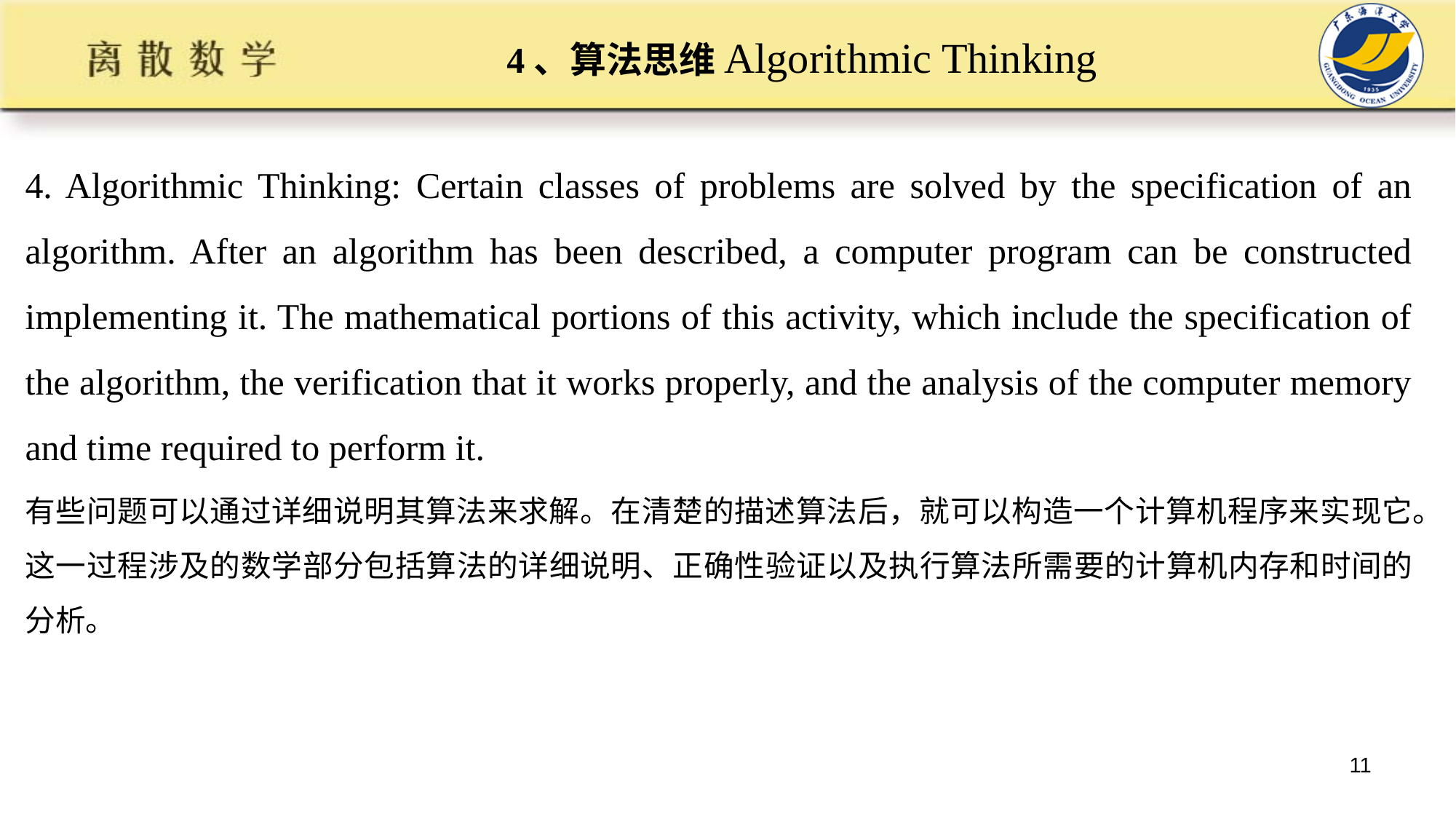

# 4、算法思维Algorithmic Thinking
4. Algorithmic Thinking: Certain classes of problems are solved by the specification of an algorithm. After an algorithm has been described, a computer program can be constructed implementing it. The mathematical portions of this activity, which include the specification of the algorithm, the verification that it works properly, and the analysis of the computer memory and time required to perform it.
有些问题可以通过详细说明其算法来求解。在清楚的描述算法后，就可以构造一个计算机程序来实现它。这一过程涉及的数学部分包括算法的详细说明、正确性验证以及执行算法所需要的计算机内存和时间的分析。
11